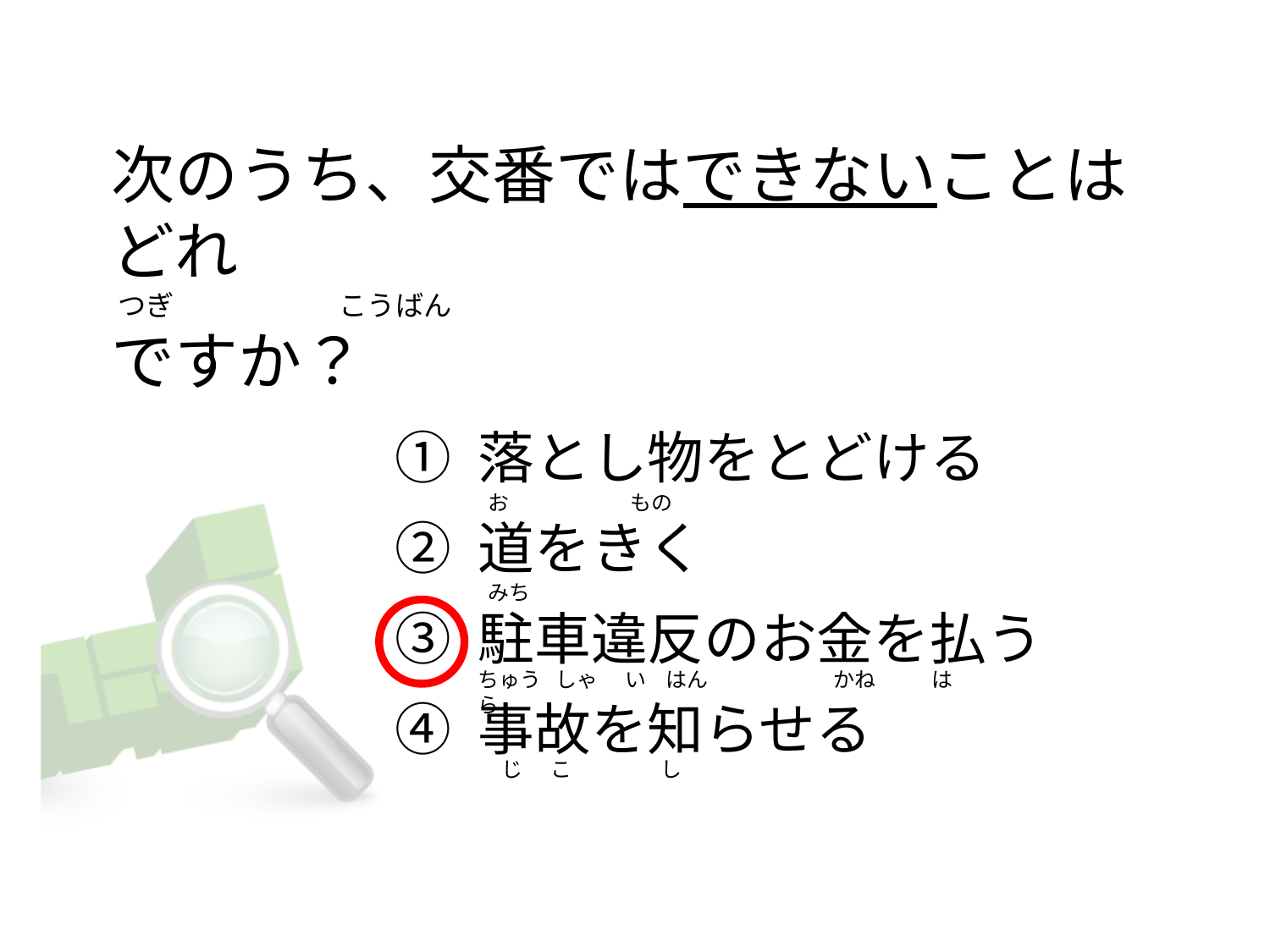

# 次のうち、交番ではできないことはどれ  つぎ                          こうばん ですか？
① 落とし物をとどける
② 道をきく
③ 駐車違反のお金を払う
④ 事故を知らせる
 お                          もの
 みち

ちゅう   しゃ      い    はん                           かね            はら
    じ      こ                   し